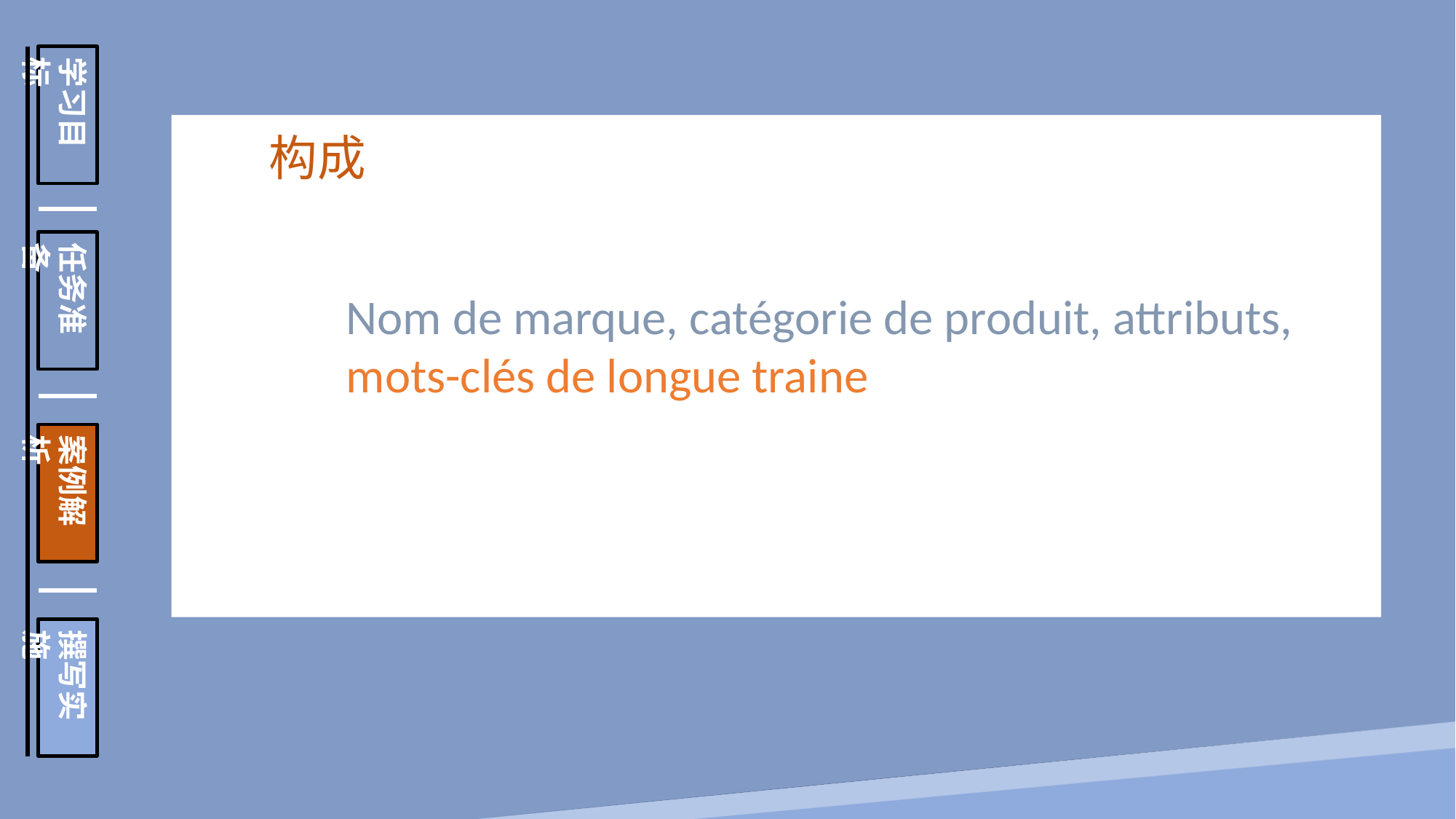

学习目标
任务准备
案例解析
撰写实施

构成
Nom de marque, catégorie de produit, attributs,  mots-clés de longue traine